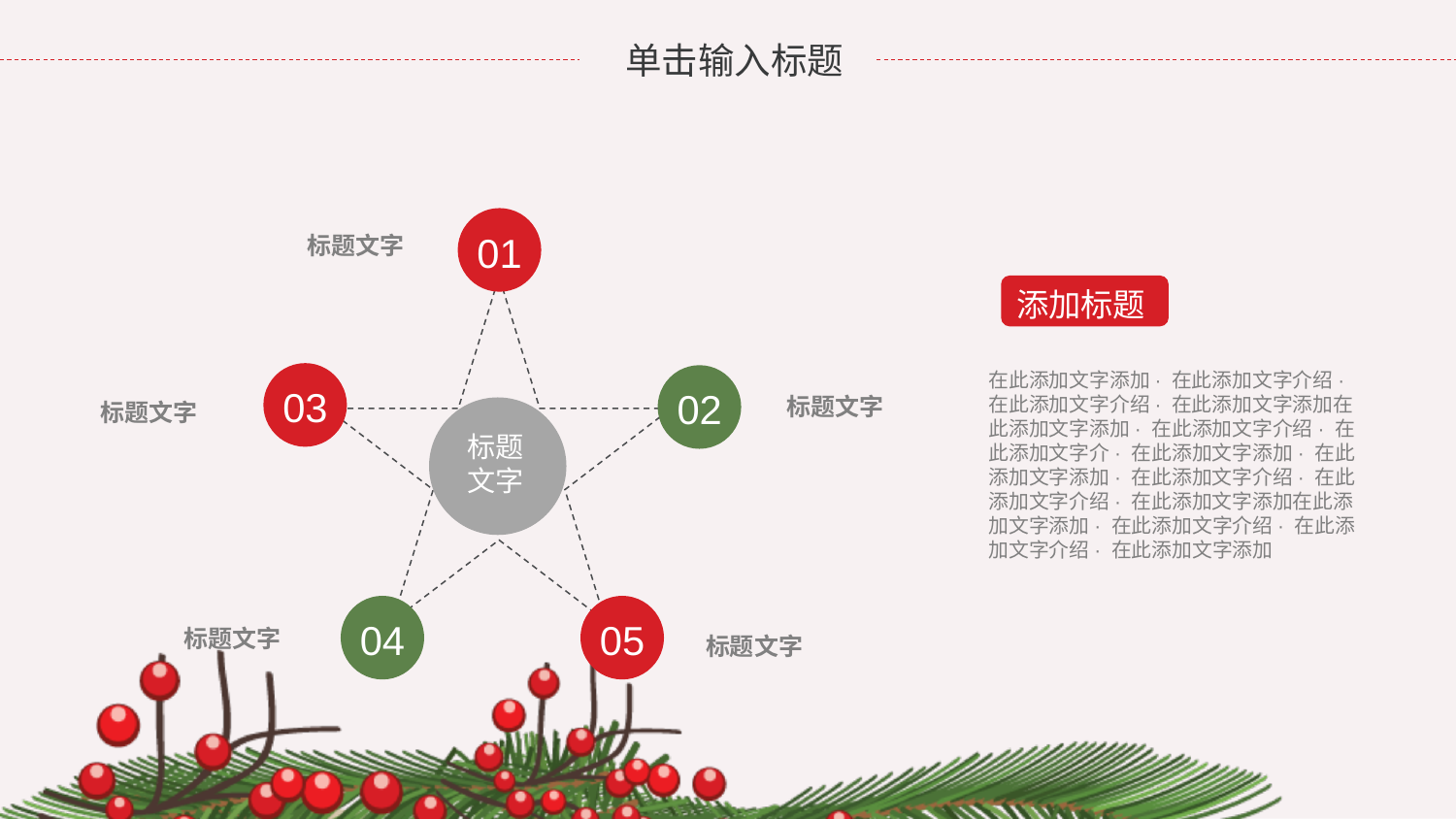

单击输入标题

01
标题文字

添加标题

在此添加文字添加· 在此添加文字介绍· 在此添加文字介绍· 在此添加文字添加在此添加文字添加· 在此添加文字介绍· 在此添加文字介· 在此添加文字添加· 在此添加文字添加· 在此添加文字介绍· 在此添加文字介绍· 在此添加文字添加在此添加文字添加· 在此添加文字介绍· 在此添加文字介绍· 在此添加文字添加

03

02
标题文字
标题文字

标题
文字

04

05
标题文字
标题文字